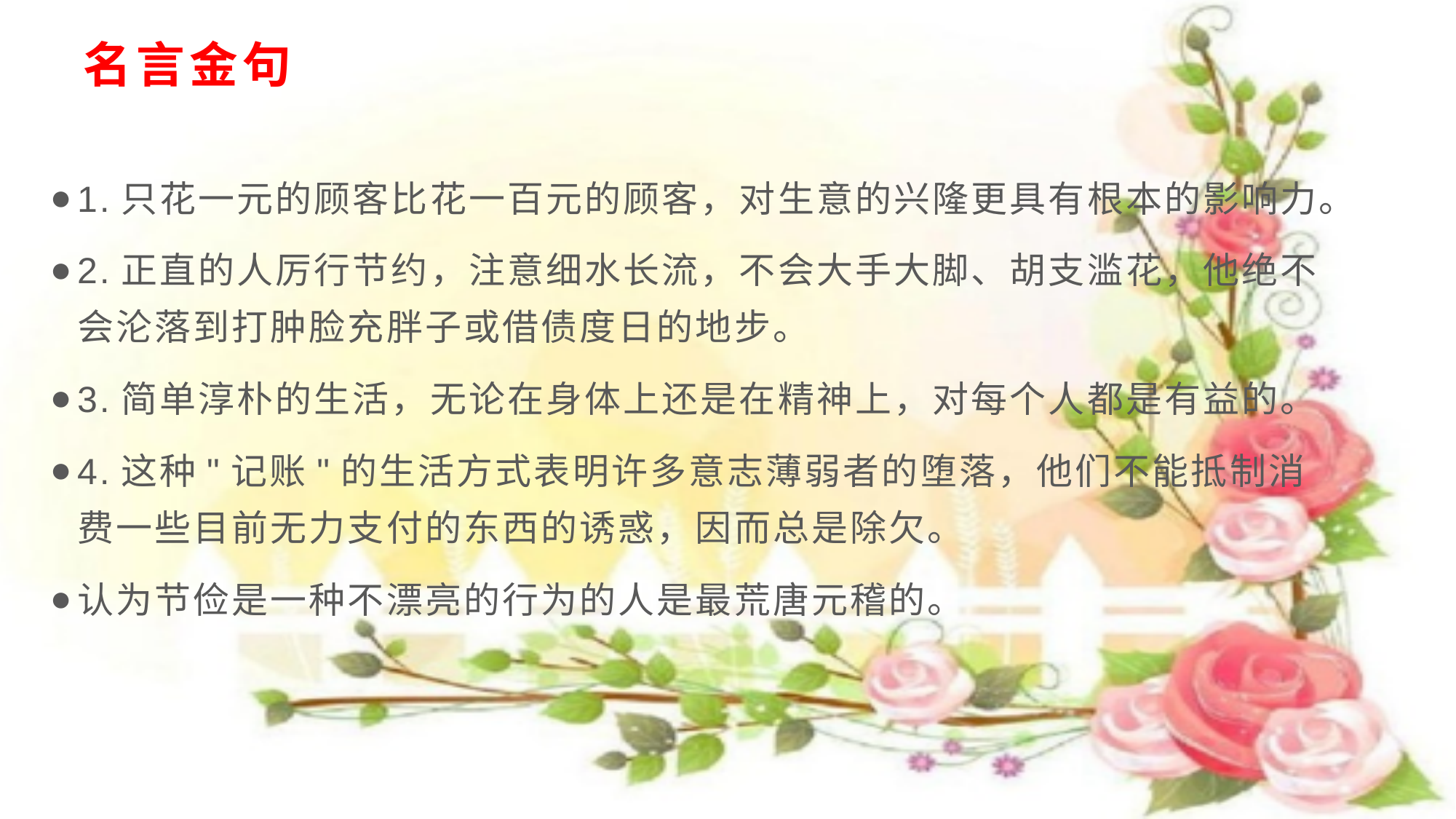

# 名言金句
1.只花一元的顾客比花一百元的顾客，对生意的兴隆更具有根本的影响力。
2.正直的人厉行节约，注意细水长流，不会大手大脚、胡支滥花，他绝不会沦落到打肿脸充胖子或借债度日的地步。
3.简单淳朴的生活，无论在身体上还是在精神上，对每个人都是有益的。
4.这种"记账"的生活方式表明许多意志薄弱者的堕落，他们不能抵制消费一些目前无力支付的东西的诱惑，因而总是除欠。
认为节俭是一种不漂亮的行为的人是最荒唐元稽的。